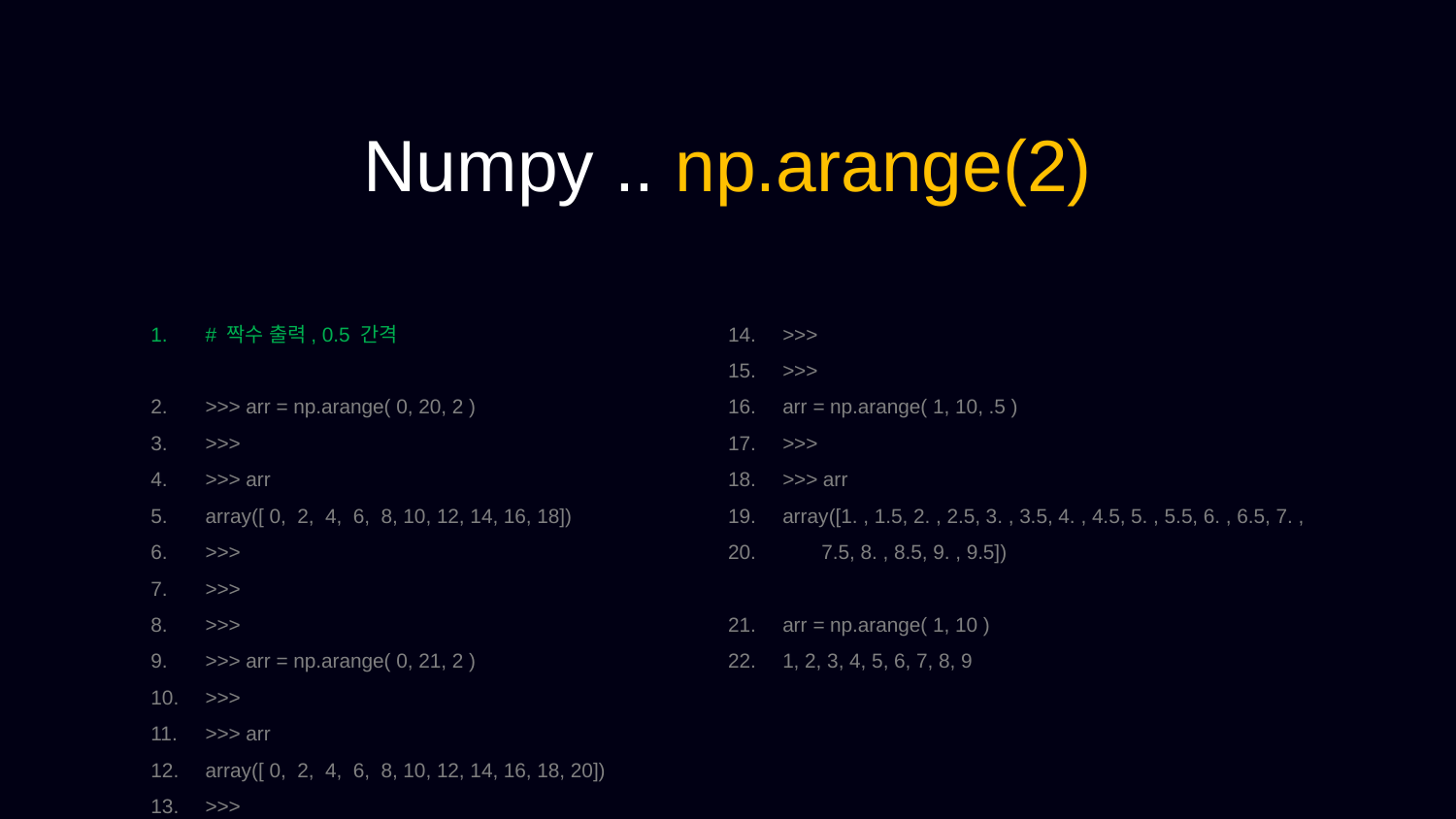

Numpy .. np.arange(2)
# 짝수 출력, 0.5 간격

>>> arr = np.arange( 0, 20, 2 )
>>>
>>> arr
array([ 0,  2,  4,  6,  8, 10, 12, 14, 16, 18])
>>>
>>>
>>>
>>> arr = np.arange( 0, 21, 2 )
>>>
>>> arr
array([ 0,  2,  4,  6,  8, 10, 12, 14, 16, 18, 20])
>>>
>>>
>>>
arr = np.arange( 1, 10, .5 )
>>>
>>> arr
array([1. , 1.5, 2. , 2.5, 3. , 3.5, 4. , 4.5, 5. , 5.5, 6. , 6.5, 7. ,
       7.5, 8. , 8.5, 9. , 9.5])

arr = np.arange( 1, 10 )
1, 2, 3, 4, 5, 6, 7, 8, 9